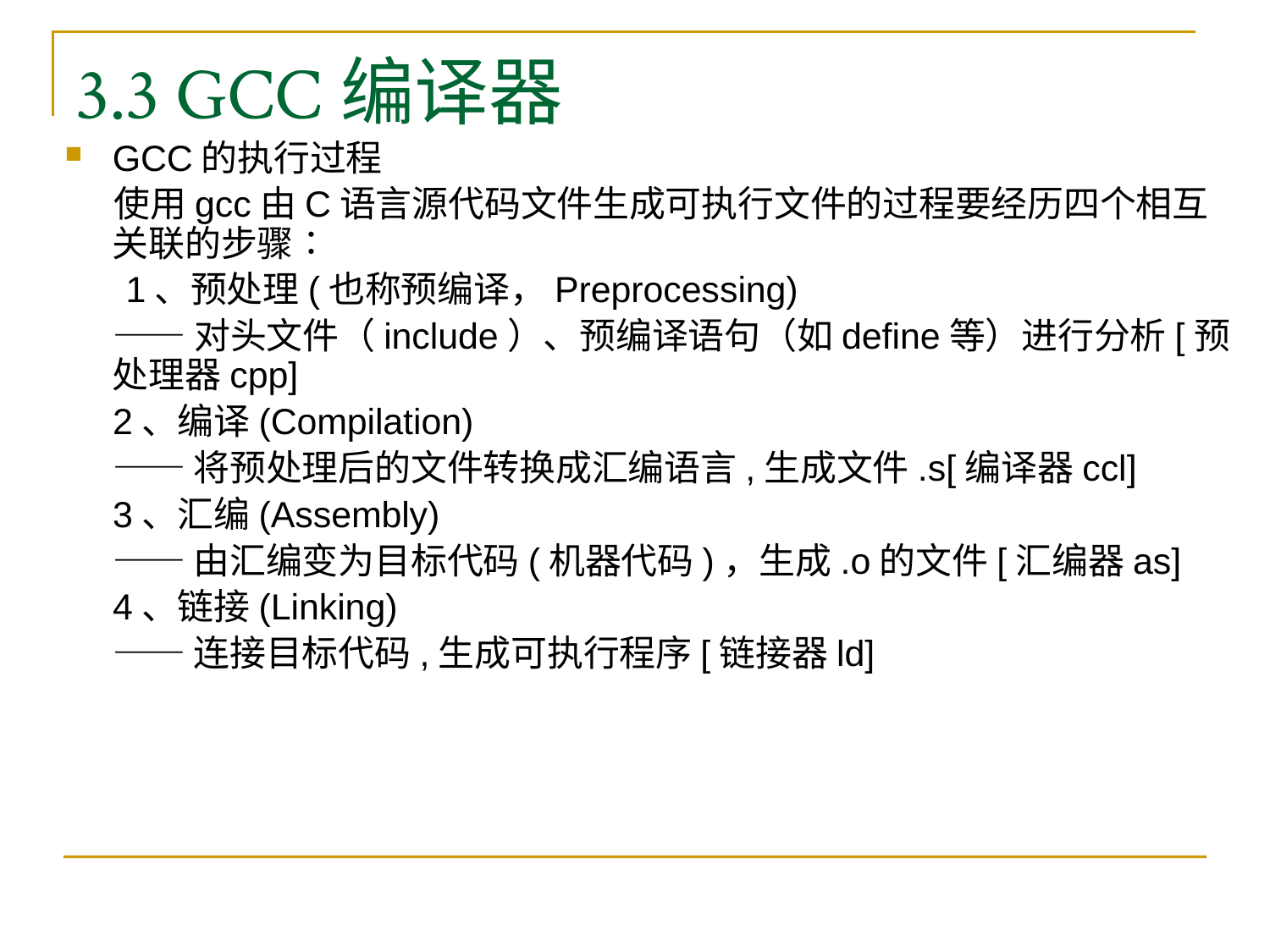

# 3.3 GCC编译器
GCC的执行过程
     使用gcc由C语言源代码文件生成可执行文件的过程要经历四个相互关联的步骤∶
      1、预处理(也称预编译，Preprocessing)
      ——对头文件（include）、预编译语句（如define等）进行分析[预处理器cpp]
2、编译(Compilation)
——将预处理后的文件转换成汇编语言,生成文件.s[编译器ccl]
3、汇编(Assembly)
——由汇编变为目标代码(机器代码)，生成.o的文件[汇编器as]
4、链接(Linking)
——连接目标代码,生成可执行程序[链接器ld]